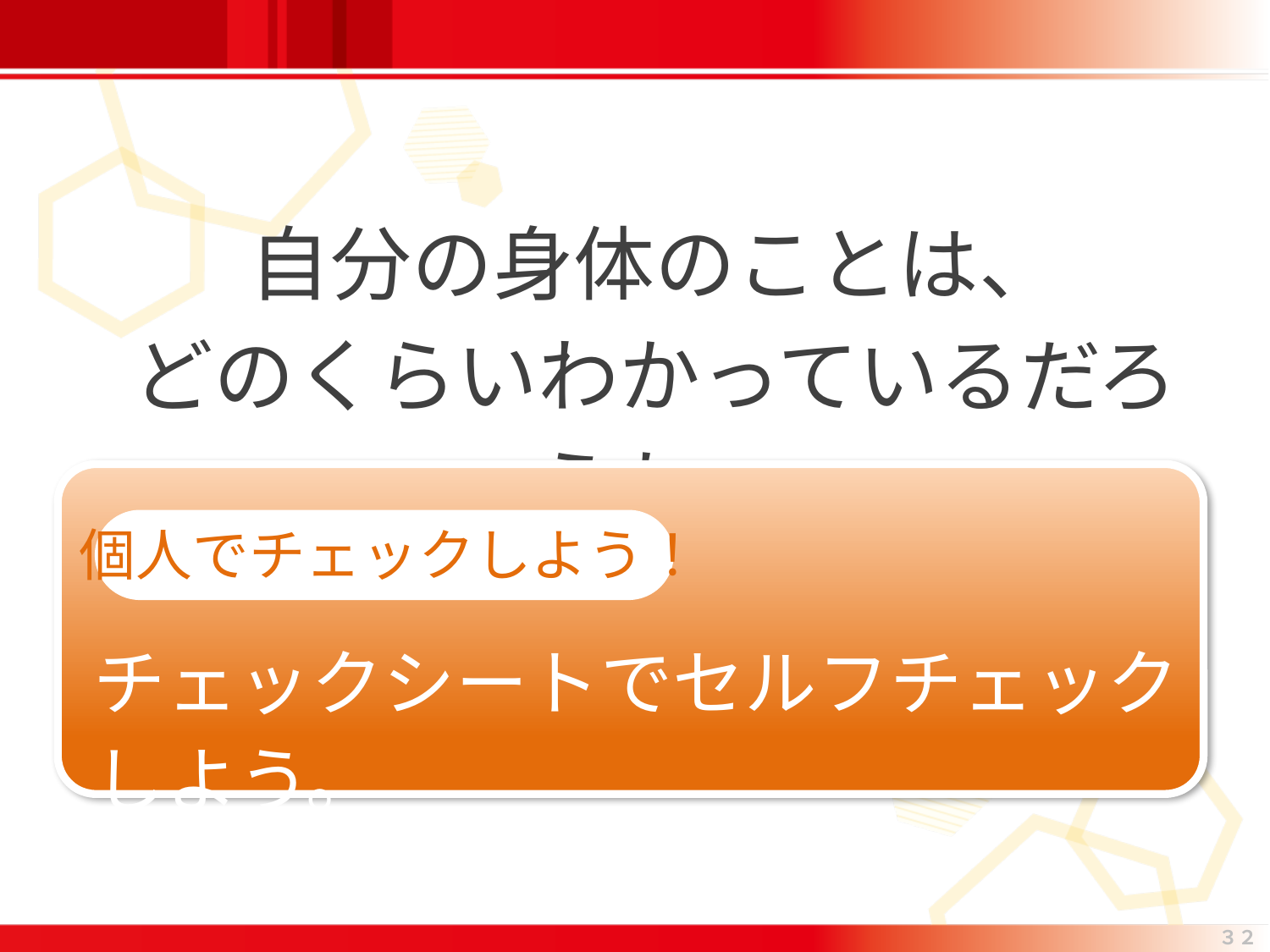

自分の身体のことは、
どのくらいわかっているだろうか。

個人でチェックしよう！
チェックシートでセルフチェックしよう。
３２